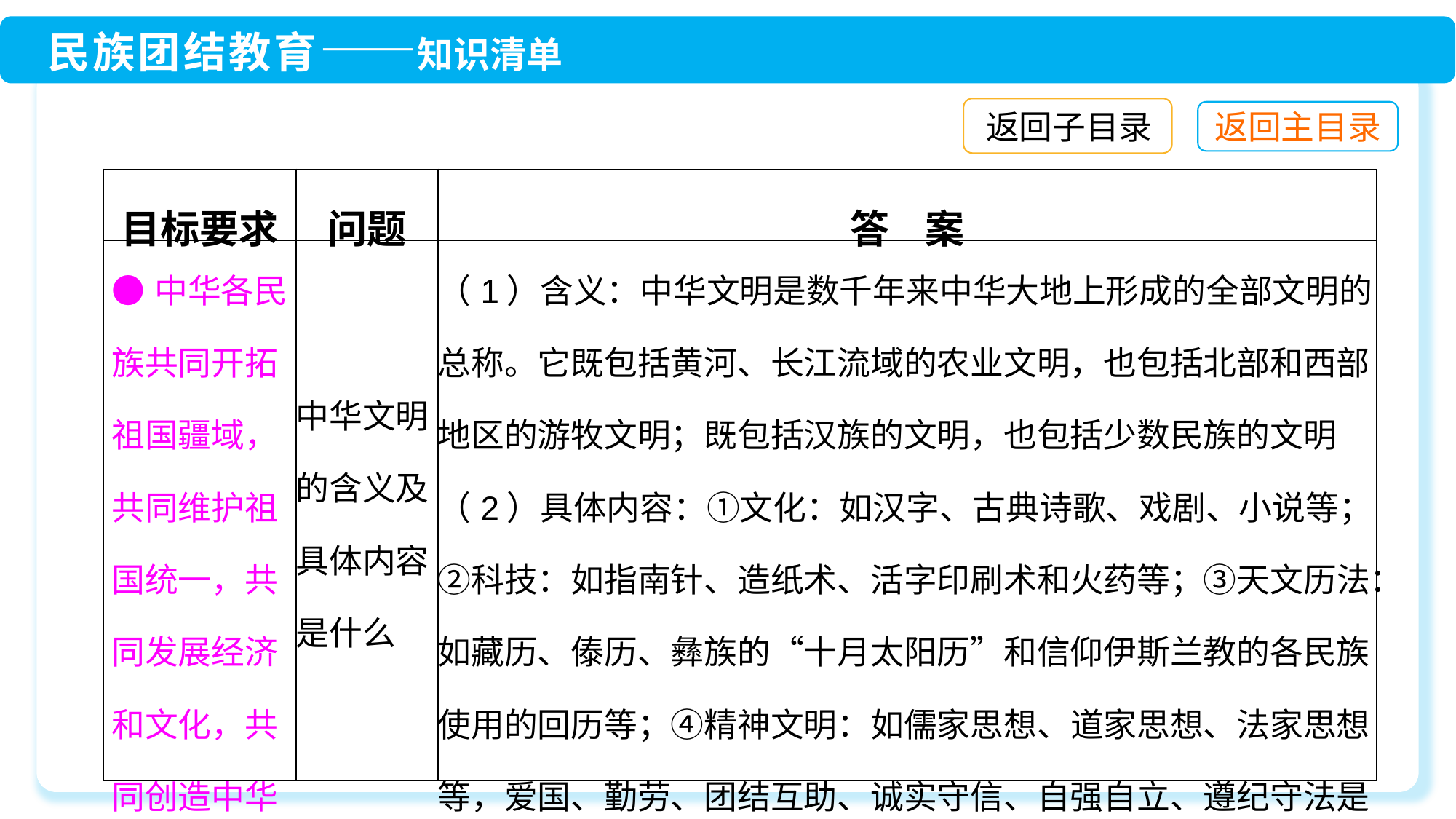

返回子目录
| 目标要求 | 问题 | 答 案 |
| --- | --- | --- |
| ●中华各民族共同开拓祖国疆域，共同维护祖国统一，共同发展经济和文化，共同创造中华文明 | 中华文明的含义及具体内容是什么 | （1）含义：中华文明是数千年来中华大地上形成的全部文明的总称。它既包括黄河、长江流域的农业文明，也包括北部和西部地区的游牧文明；既包括汉族的文明，也包括少数民族的文明 （2）具体内容：①文化：如汉字、古典诗歌、戏剧、小说等；②科技：如指南针、造纸术、活字印刷术和火药等；③天文历法：如藏历、傣历、彝族的“十月太阳历”和信仰伊斯兰教的各民族使用的回历等；④精神文明：如儒家思想、道家思想、法家思想等，爱国、勤劳、团结互助、诚实守信、自强自立、遵纪守法是中华民族的传统美德 |